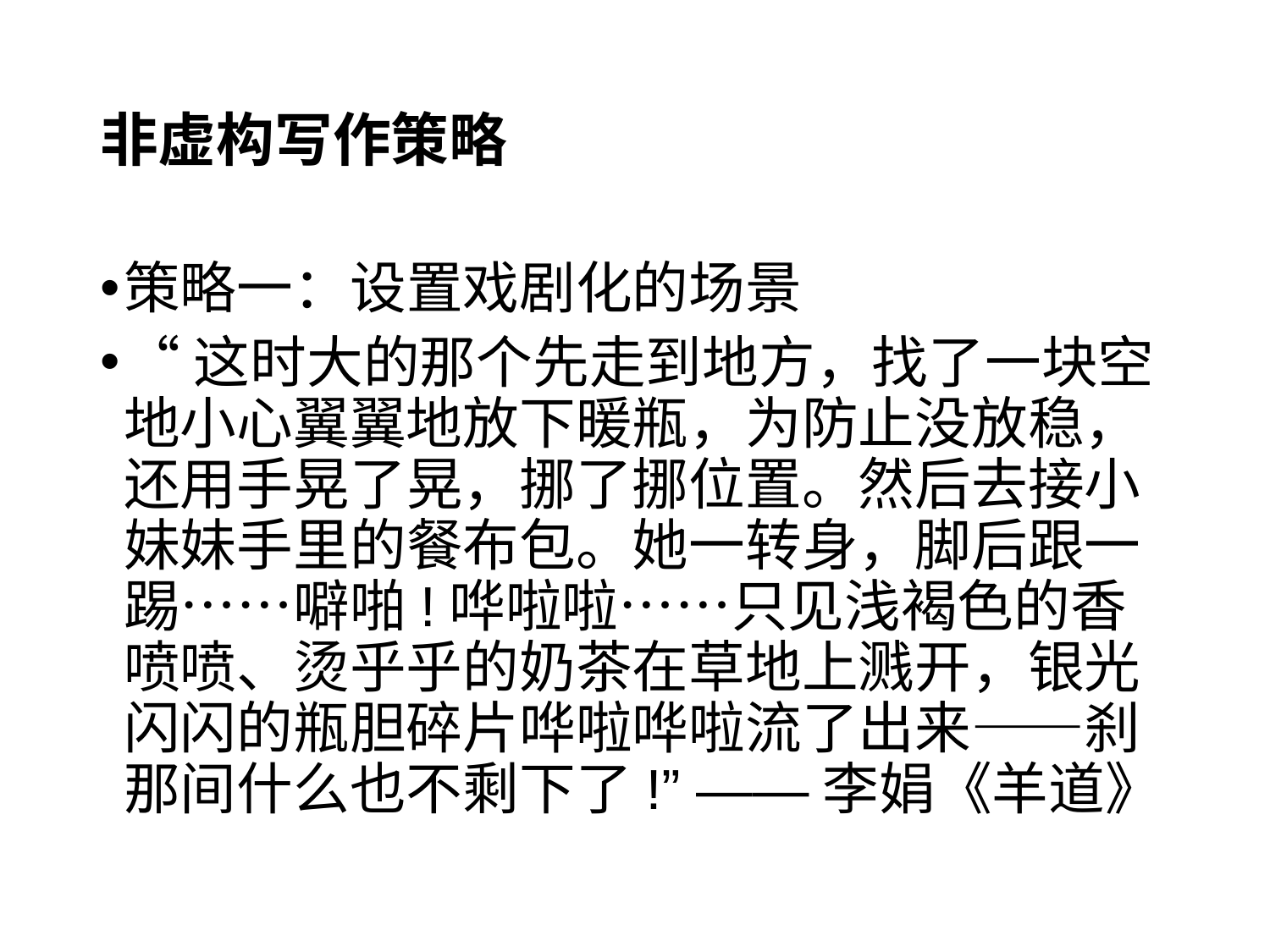

# 非虚构写作策略
策略一：设置戏剧化的场景
“这时大的那个先走到地方，找了一块空地小心翼翼地放下暖瓶，为防止没放稳，还用手晃了晃，挪了挪位置。然后去接小妹妹手里的餐布包。她一转身，脚后跟一踢……噼啪!哗啦啦……只见浅褐色的香喷喷、烫乎乎的奶茶在草地上溅开，银光闪闪的瓶胆碎片哗啦哗啦流了出来——刹那间什么也不剩下了!” ——李娟《羊道》